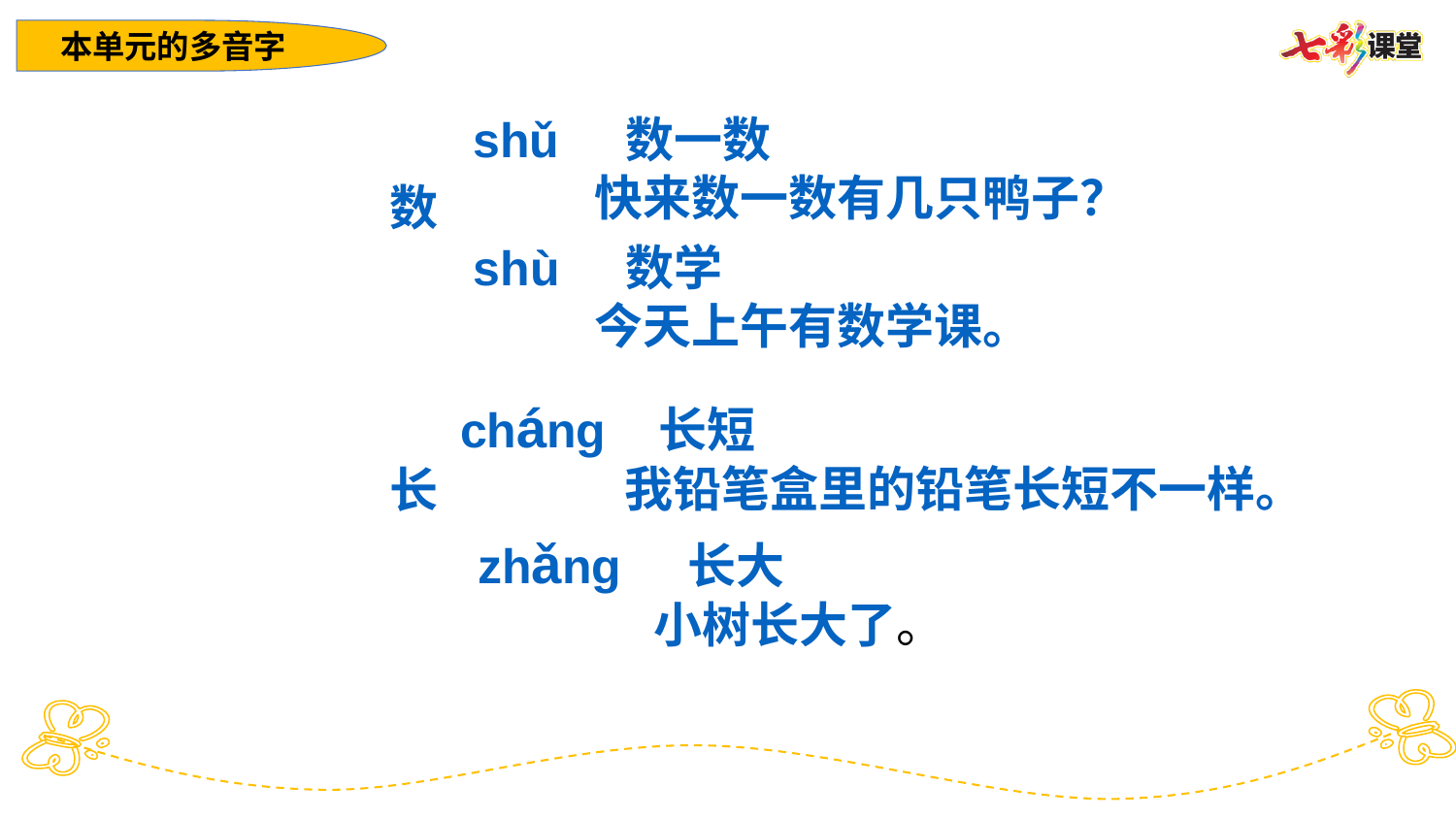

本单元的多音字
shǔ    数一数
          快来数一数有几只鸭子？
数
shù    数学
          今天上午有数学课。
cháng   长短
              我铅笔盒里的铅笔长短不一样。
长
zhǎng    长大
               小树长大了。